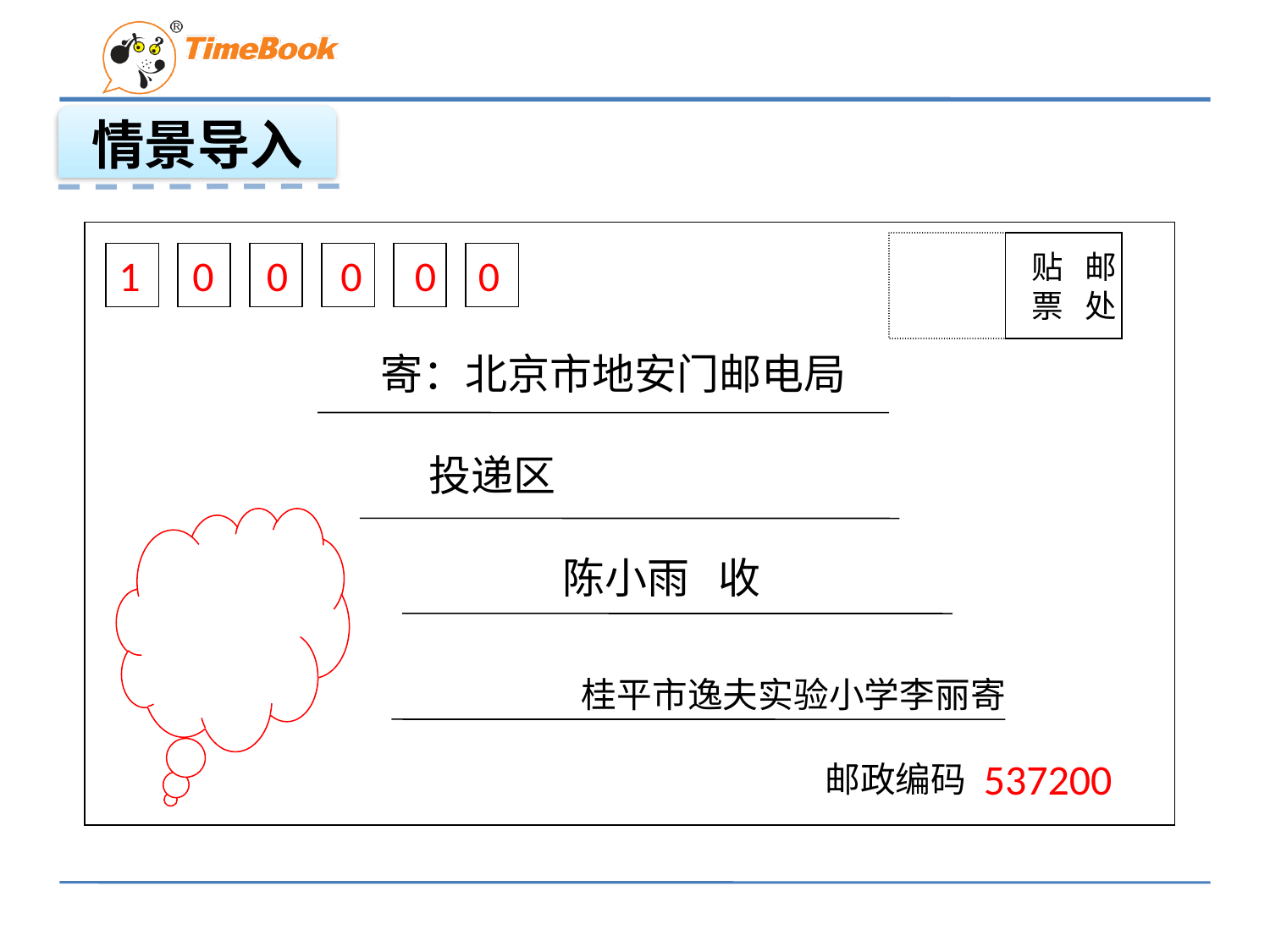

情景导入

  贴   邮
  票   处

1
0
0
0
0
0
寄：北京市地安门邮电局

    投递区

         陈小雨   收

桂平市逸夫实验小学李丽寄

537200
邮政编码